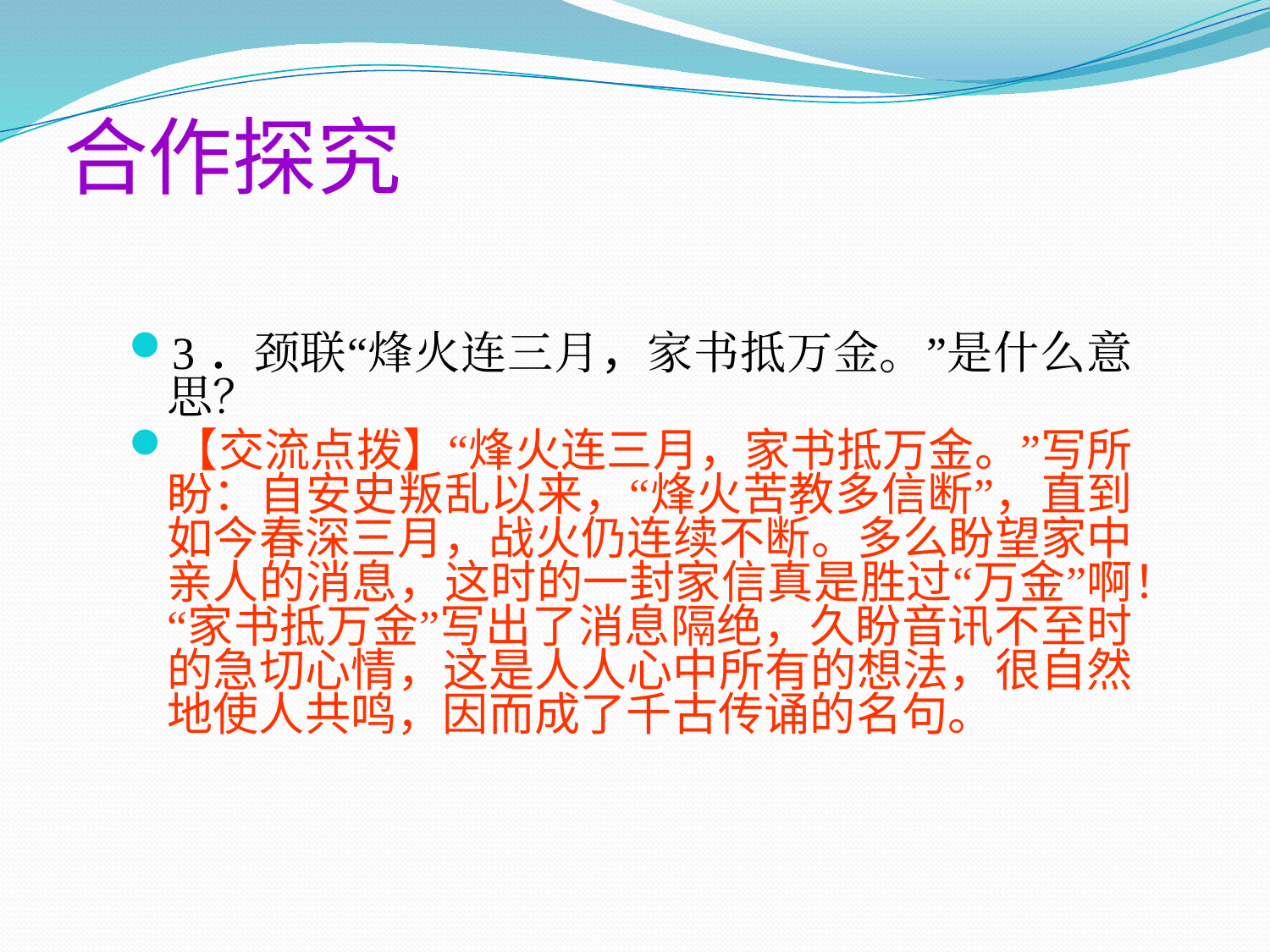

合作探究
3．颈联“烽火连三月，家书抵万金。”是什么意思？
【交流点拨】“烽火连三月，家书抵万金。”写所盼：自安史叛乱以来，“烽火苦教多信断”，直到如今春深三月，战火仍连续不断。多么盼望家中亲人的消息，这时的一封家信真是胜过“万金”啊！“家书抵万金”写出了消息隔绝，久盼音讯不至时的急切心情，这是人人心中所有的想法，很自然地使人共鸣，因而成了千古传诵的名句。